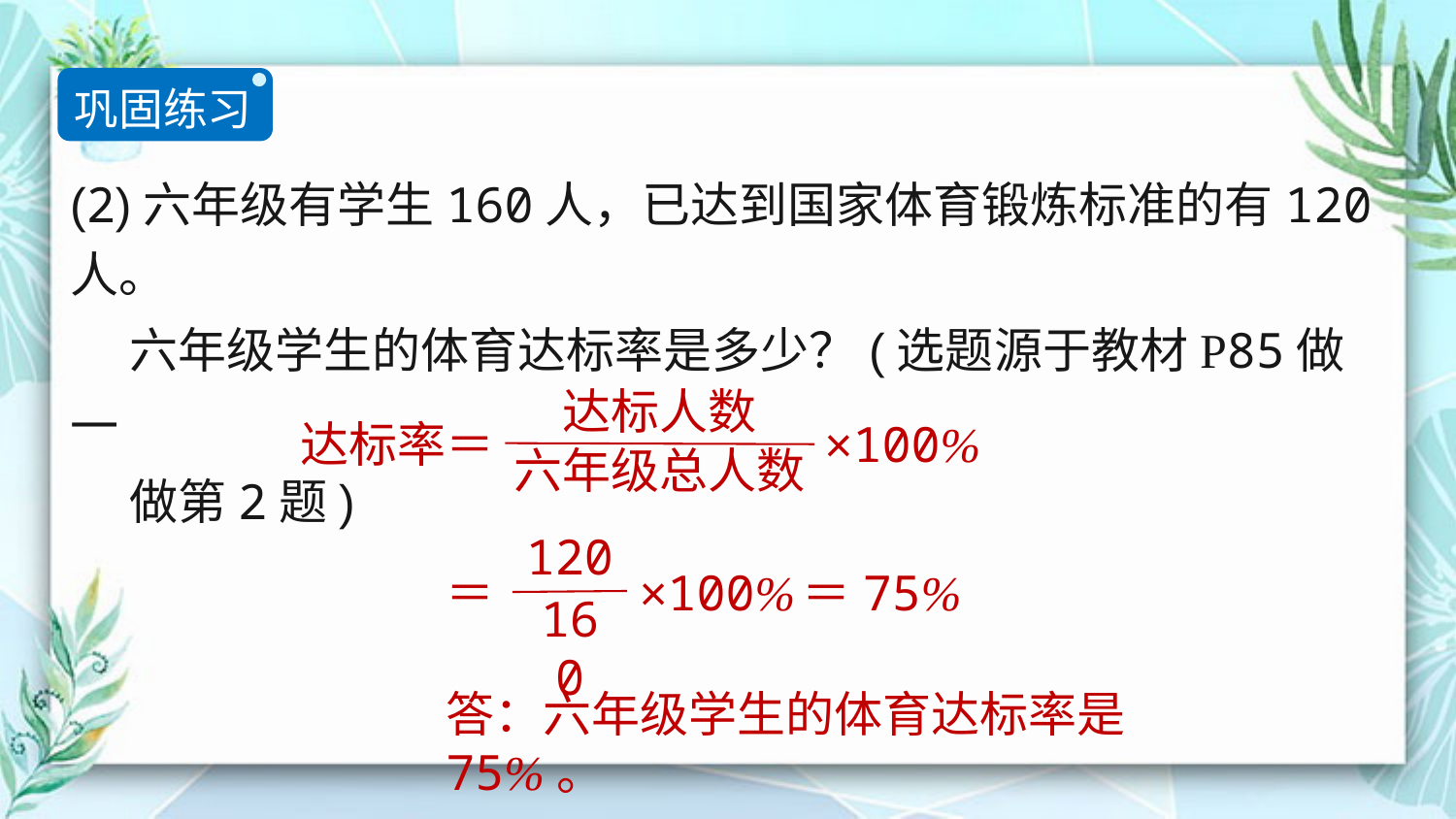

巩固练习
(2)六年级有学生160人，已达到国家体育锻炼标准的有120人。
　 六年级学生的体育达标率是多少？(选题源于教材P85做一
　 做第2题)
达标人数
达标率＝
×100%
六年级总人数

120
＝
×100%
＝75%
160

答：六年级学生的体育达标率是75%。